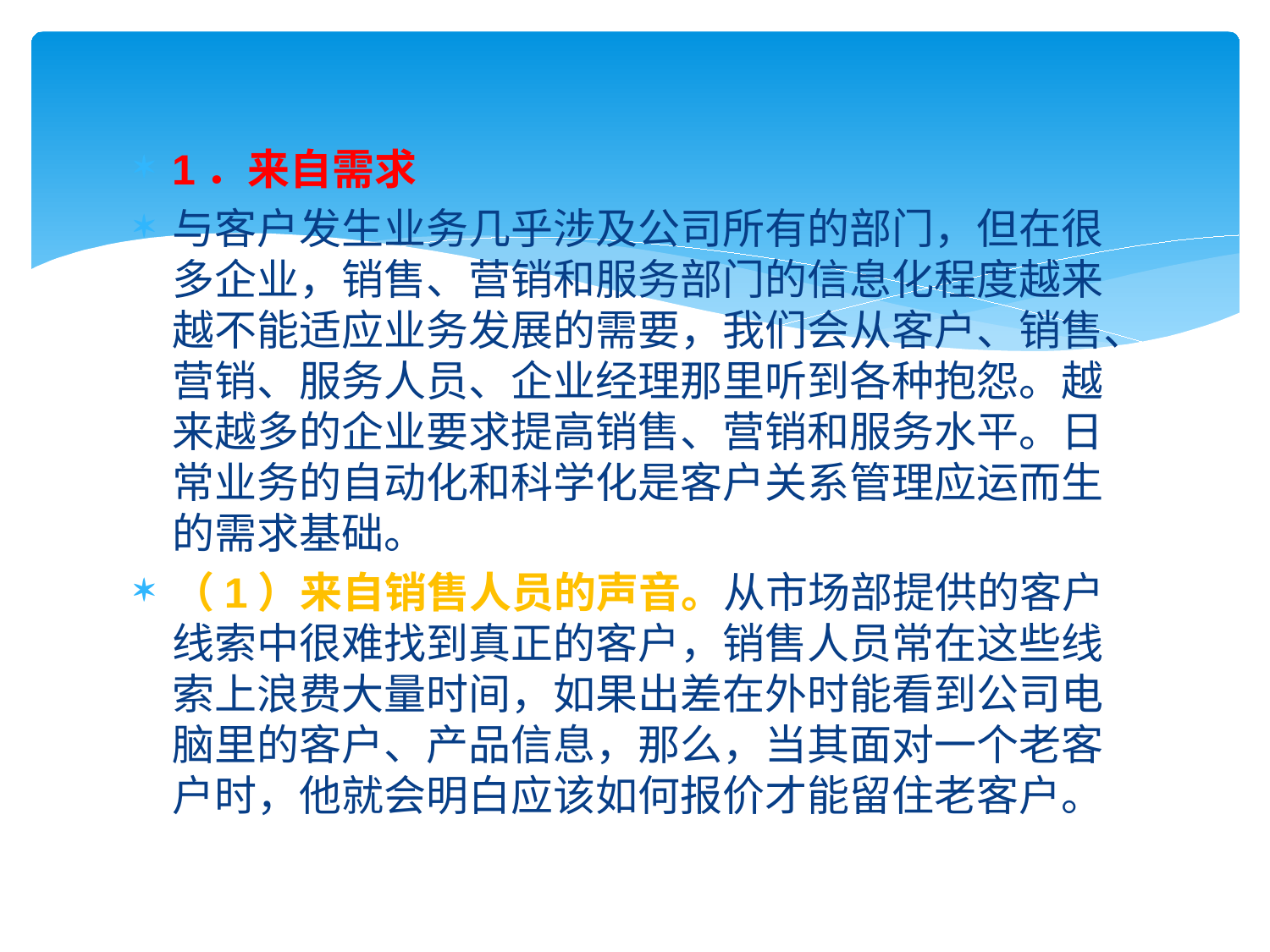

1．来自需求
与客户发生业务几乎涉及公司所有的部门，但在很多企业，销售、营销和服务部门的信息化程度越来越不能适应业务发展的需要，我们会从客户、销售、营销、服务人员、企业经理那里听到各种抱怨。越来越多的企业要求提高销售、营销和服务水平。日常业务的自动化和科学化是客户关系管理应运而生的需求基础。
（1）来自销售人员的声音。从市场部提供的客户线索中很难找到真正的客户，销售人员常在这些线索上浪费大量时间，如果出差在外时能看到公司电脑里的客户、产品信息，那么，当其面对一个老客户时，他就会明白应该如何报价才能留住老客户。